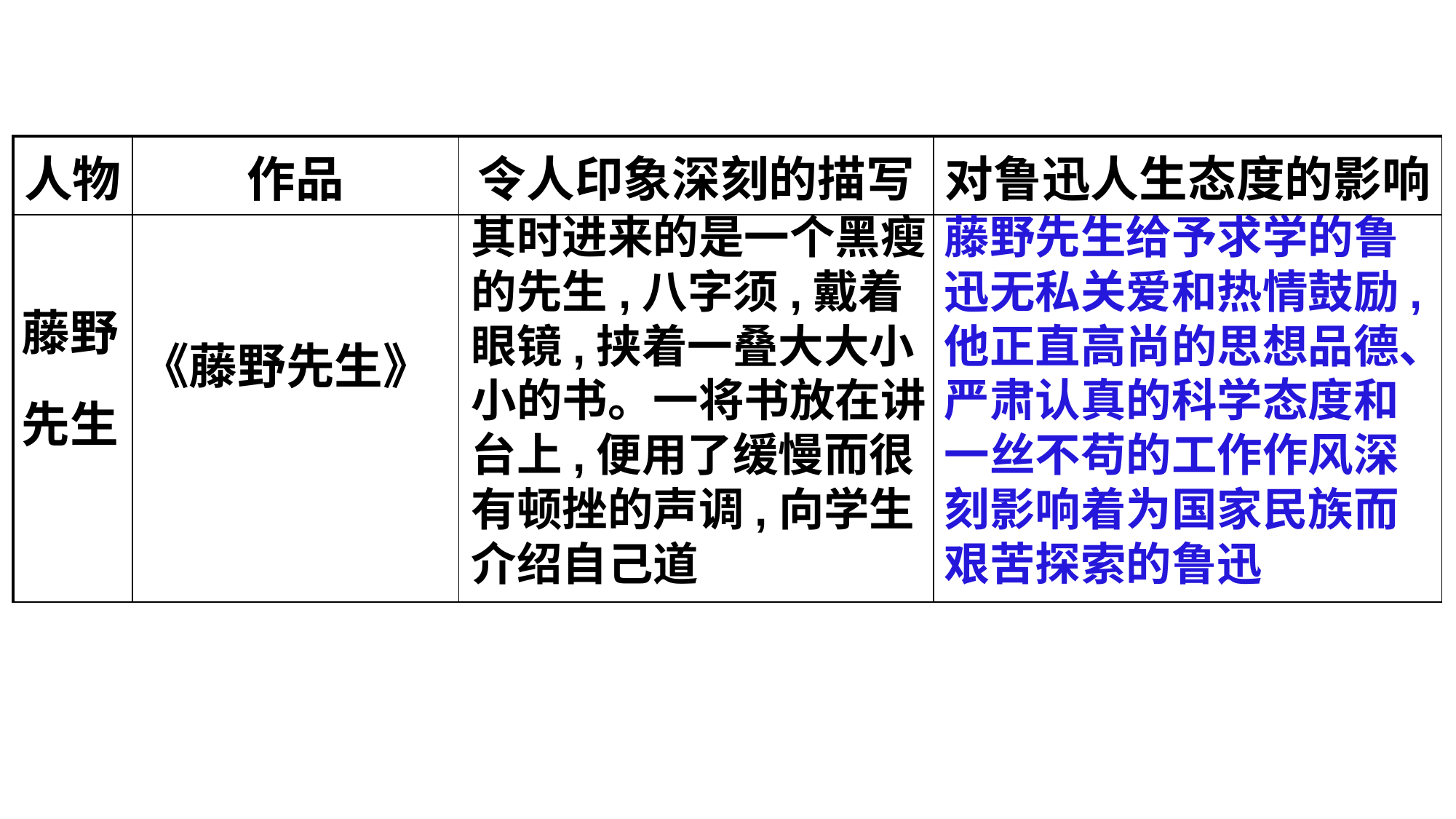

| 人物 | 作品 | 令人印象深刻的描写 | 对鲁迅人生态度的影响 |
| --- | --- | --- | --- |
| 藤野先生 | 《藤野先生》 |  |  |
其时进来的是一个黑瘦的先生,八字须,戴着
眼镜,挟着一叠大大小小的书。一将书放在讲台上,便用了缓慢而很有顿挫的声调,向学生介绍自己道
藤野先生给予求学的鲁迅无私关爱和热情鼓励,他正直高尚的思想品德、严肃认真的科学态度和一丝不苟的工作作风深刻影响着为国家民族而艰苦探索的鲁迅